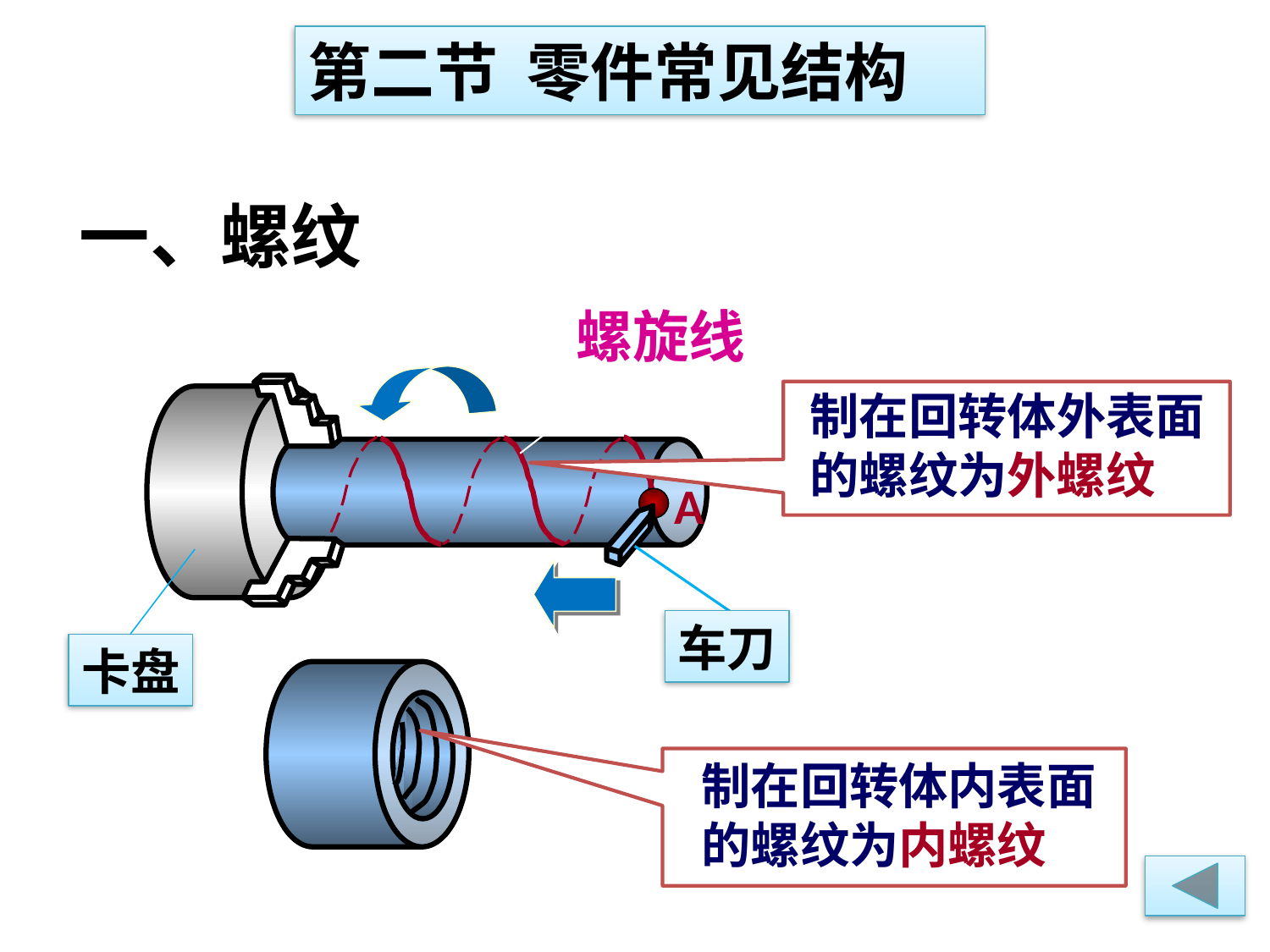

第二节  零件常见结构
一、螺纹

螺旋线

制在回转体外表面
的螺纹为外螺纹

A

车刀
卡盘

制在回转体内表面
的螺纹为内螺纹